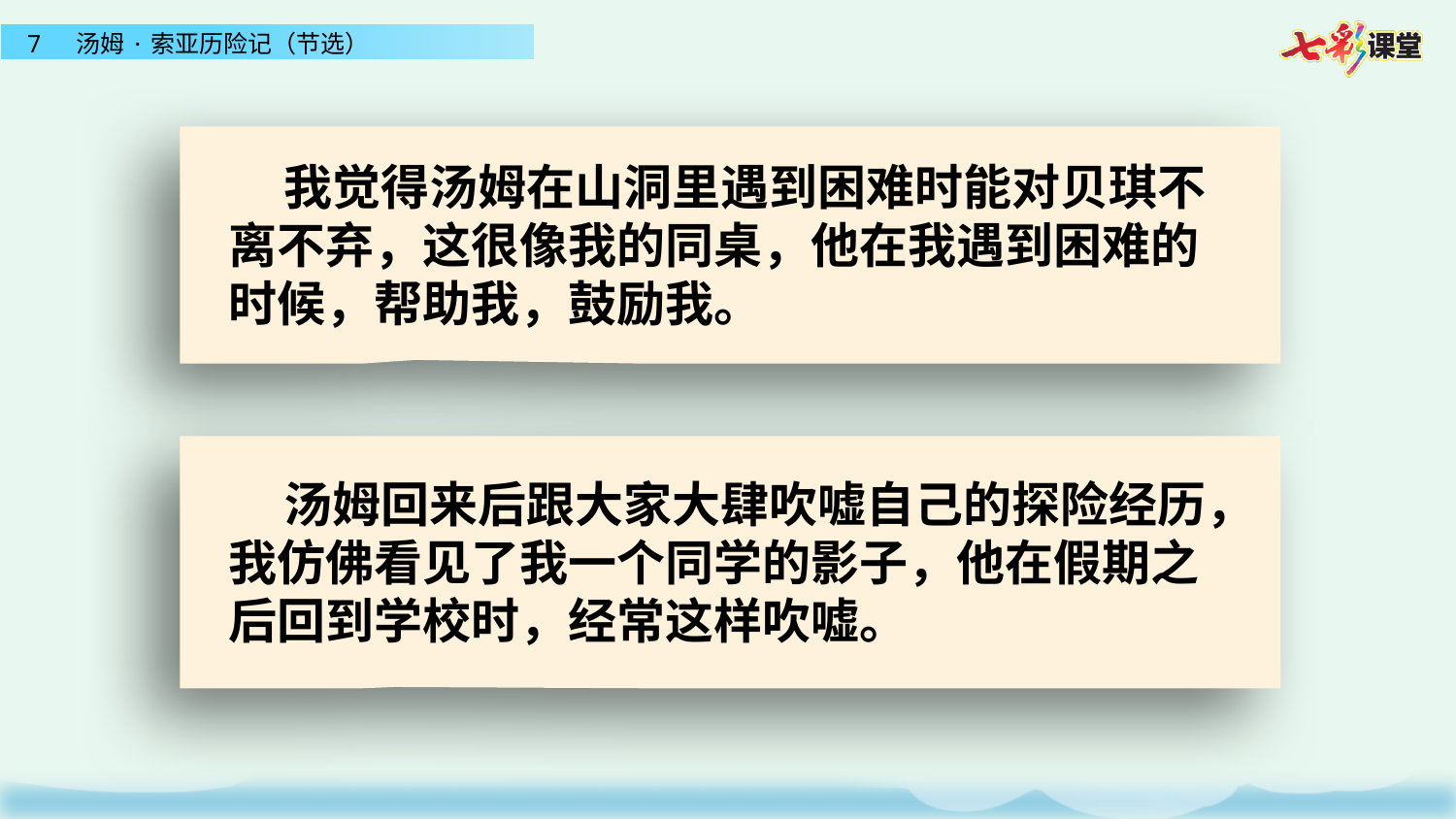

我觉得汤姆在山洞里遇到困难时能对贝琪不离不弃，这很像我的同桌，他在我遇到困难的时候，帮助我，鼓励我。

    汤姆回来后跟大家大肆吹嘘自己的探险经历，我仿佛看见了我一个同学的影子，他在假期之后回到学校时，经常这样吹嘘。